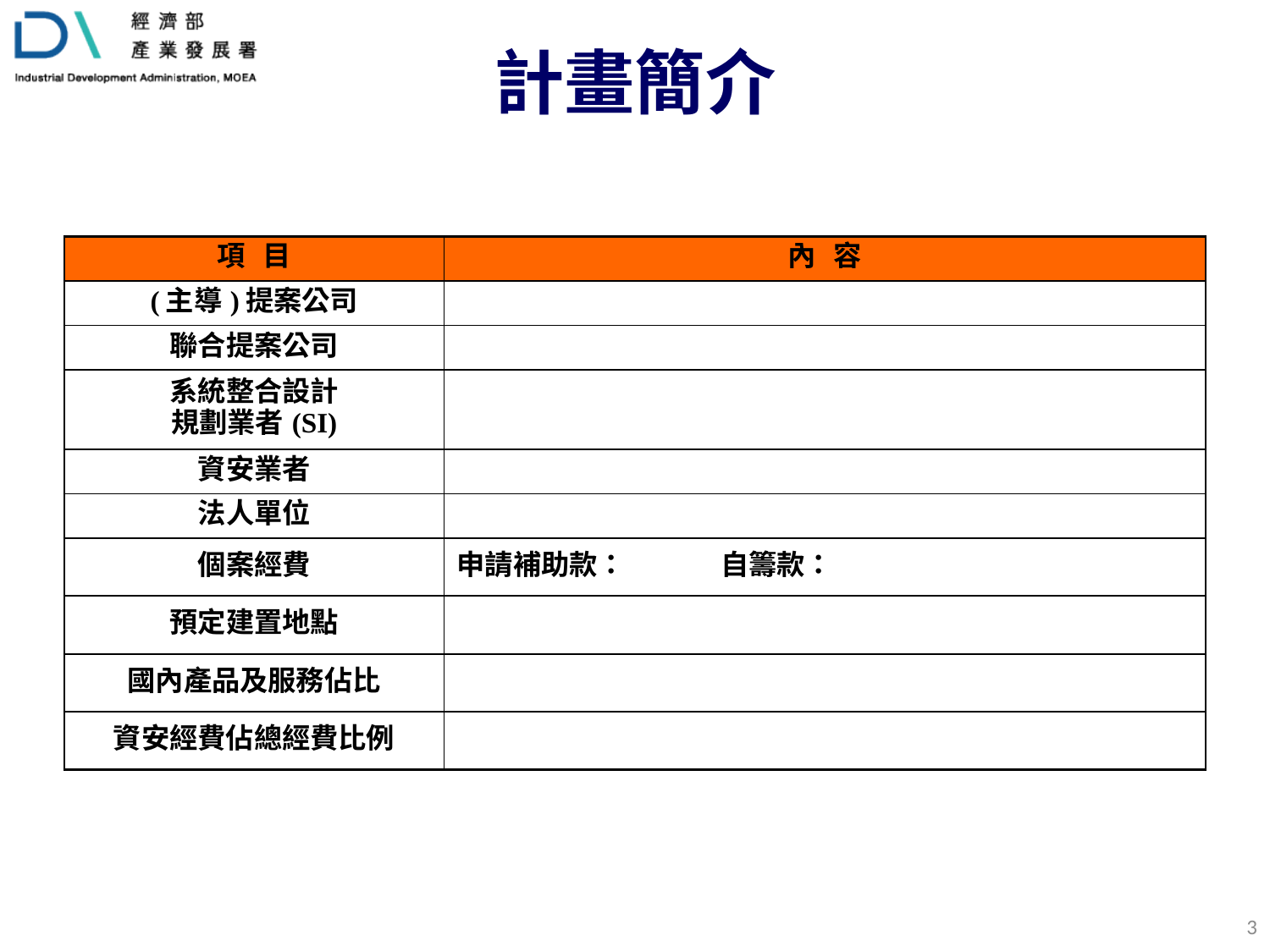

# 計畫簡介
| 項目 | 內容 |
| --- | --- |
| (主導)提案公司 |  |
| 聯合提案公司 |  |
| 系統整合設計 規劃業者(SI) |  |
| 資安業者 |  |
| 法人單位 |  |
| 個案經費 | 申請補助款： 自籌款： |
| 預定建置地點 |  |
| 國內產品及服務佔比 |  |
| 資安經費佔總經費比例 |  |
3